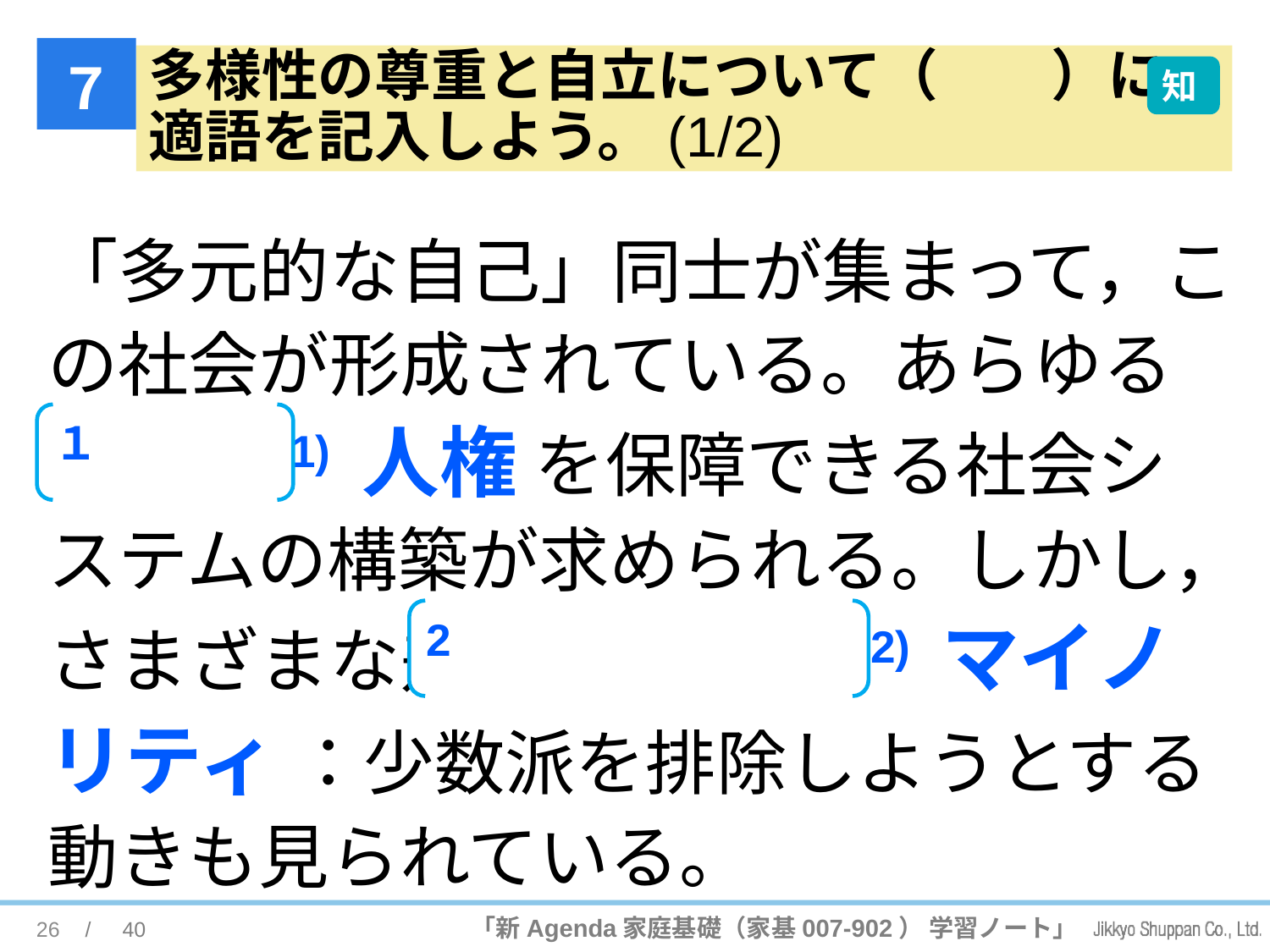

７
# 多様性の尊重と自立について（　　）に 適語を記入しよう。(1/2)
知
「多元的な自己」同士が集まって，この社会が形成されている。あらゆる人々の(1) 人権 を保障できる社会システムの構築が求められる。しかし，さまざまな差異を理由に (2) マイノリティ ：少数派を排除しようとする動きも見られている。
１
2
26